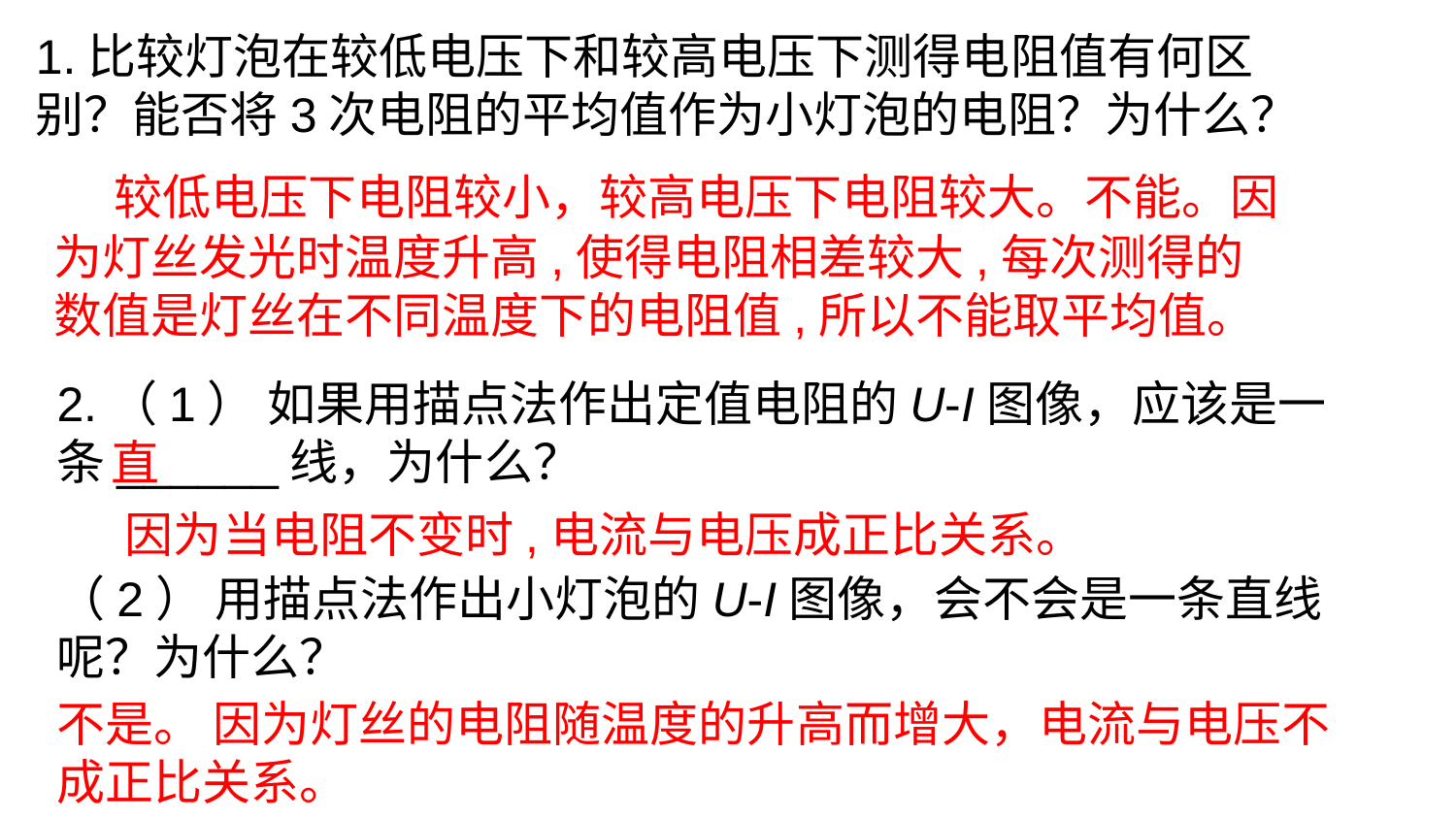

1.比较灯泡在较低电压下和较高电压下测得电阻值有何区别？能否将3次电阻的平均值作为小灯泡的电阻？为什么？
    较低电压下电阻较小，较高电压下电阻较大。不能。因为灯丝发光时温度升高,使得电阻相差较大,每次测得的数值是灯丝在不同温度下的电阻值,所以不能取平均值。
2.（1） 如果用描点法作出定值电阻的U-I图像，应该是一条______线，为什么？
直
因为当电阻不变时,电流与电压成正比关系。
（2） 用描点法作出小灯泡的U-I图像，会不会是一条直线呢？为什么？
不是。 因为灯丝的电阻随温度的升高而增大，电流与电压不成正比关系。